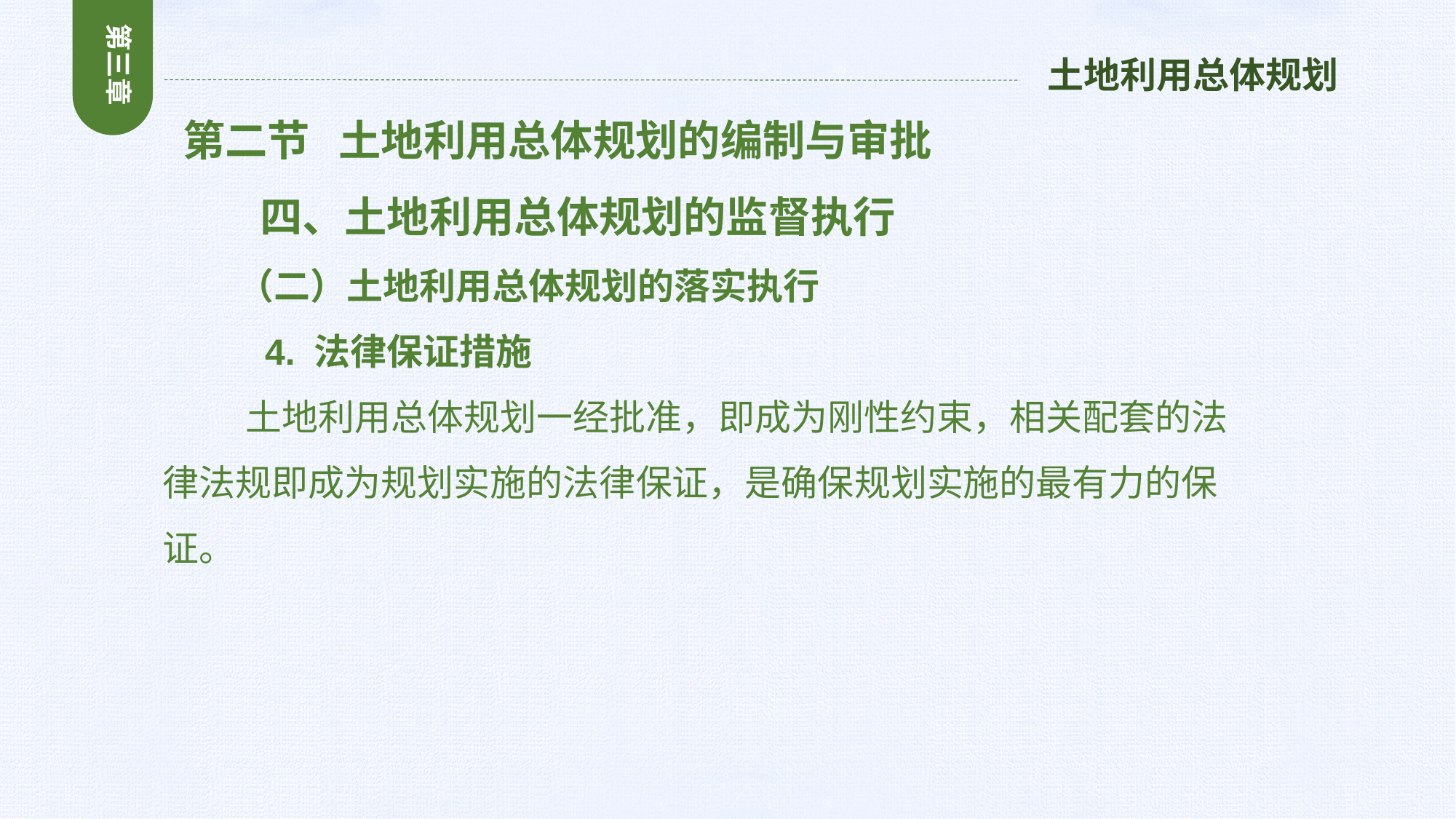

第三章
土地利用总体规划
 第二节   土地利用总体规划的编制与审批
         四、土地利用总体规划的监督执行
        （二）土地利用总体规划的落实执行
          4. 法律保证措施
         土地利用总体规划一经批准，即成为刚性约束，相关配套的法律法规即成为规划实施的法律保证，是确保规划实施的最有力的保证。